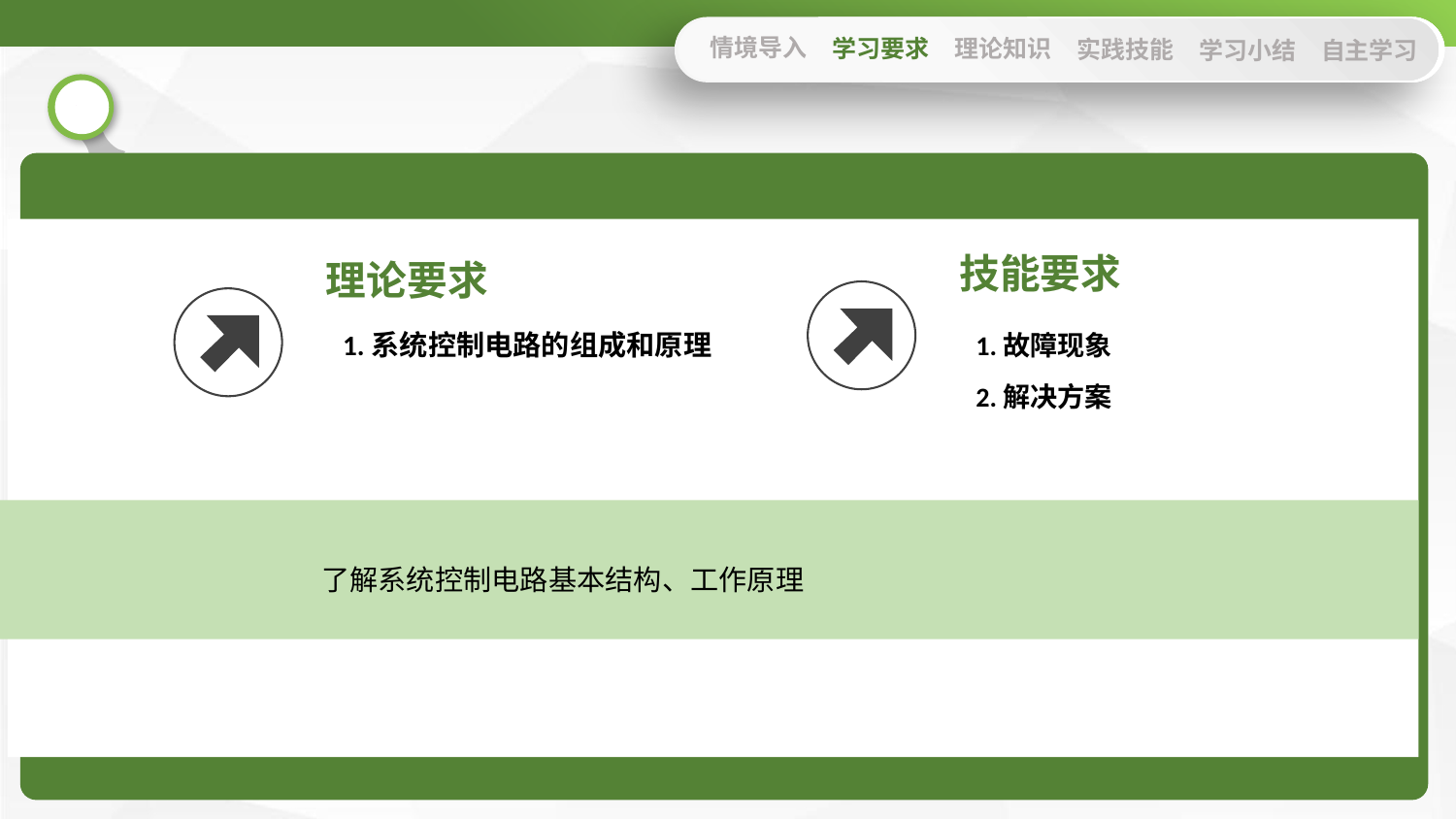

情境导入
学习要求
理论知识
实践技能
学习小结
自主学习

技能要求

理论要求

1.系统控制电路的组成和原理
1.故障现象
2.解决方案

了解系统控制电路基本结构、工作原理